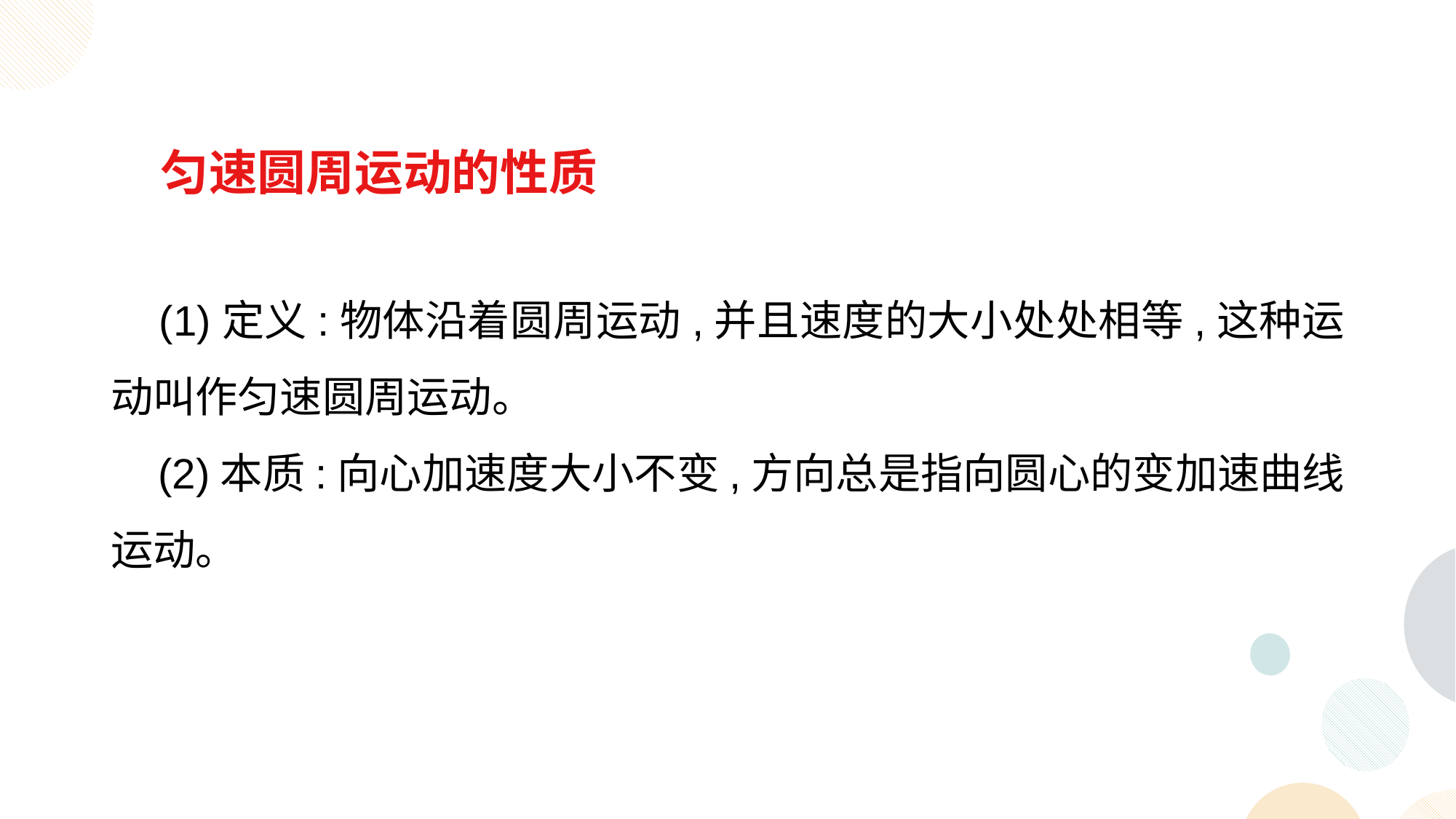

匀速圆周运动的性质

    (1)定义:物体沿着圆周运动,并且速度的大小处处相等,这种运动叫作匀速圆周运动。
    (2)本质:向心加速度大小不变,方向总是指向圆心的变加速曲线运动。